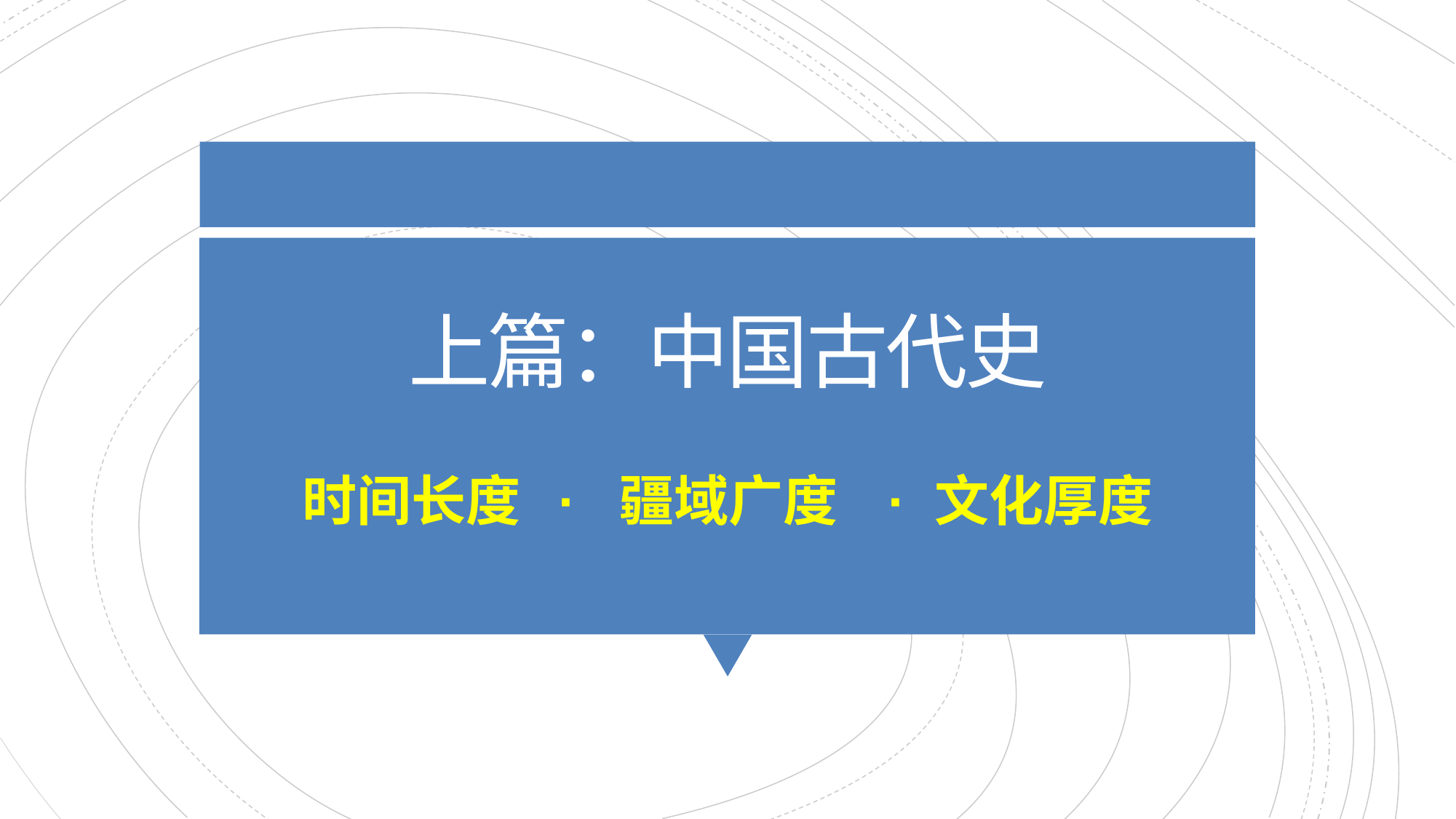

# 上篇：中国古代史
时间长度  ·  疆域广度   · 文化厚度